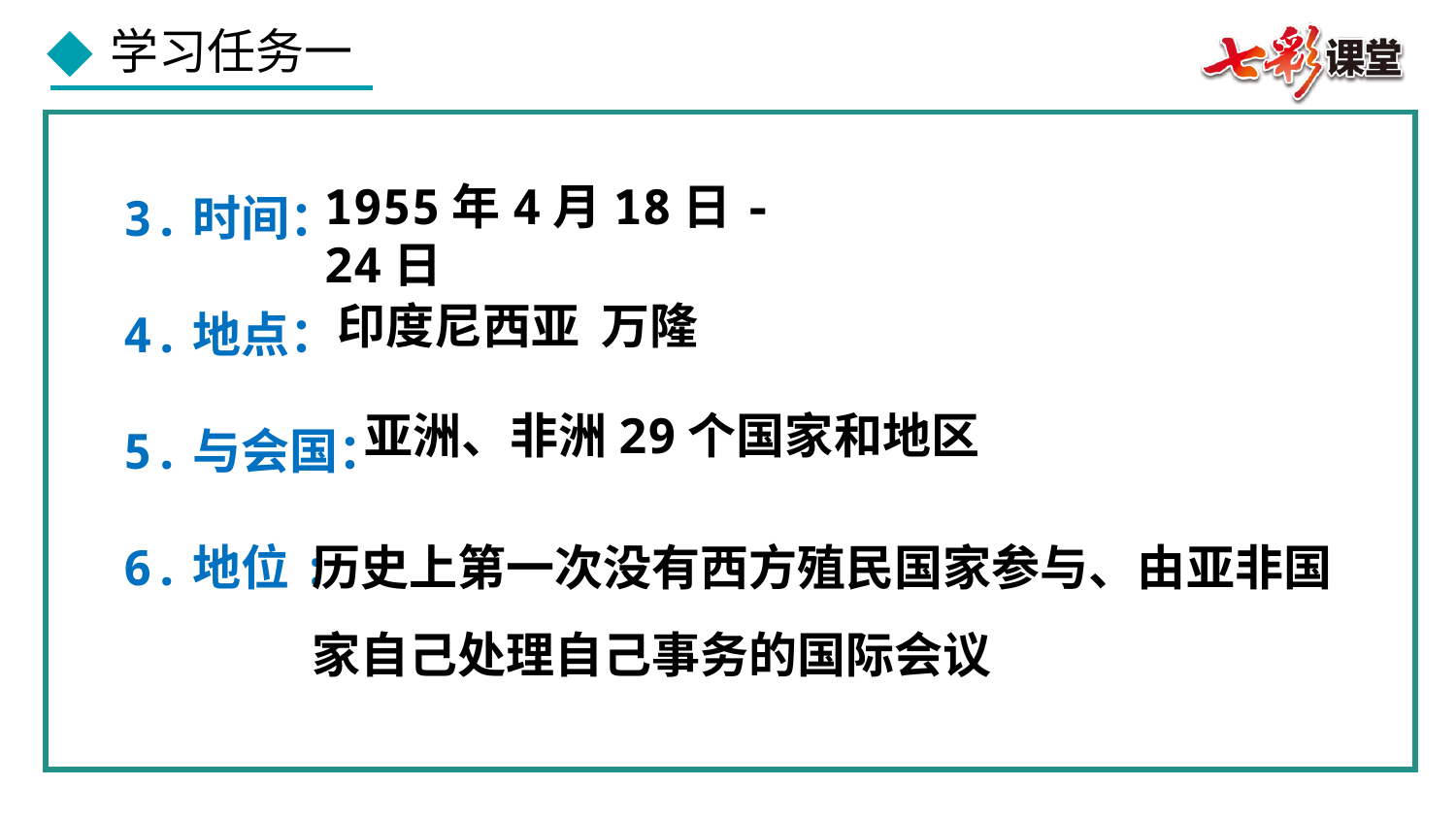

3.时间：
4.地点：
5.与会国：
6.地位:
1955年4月18日-24日
印度尼西亚  万隆
亚洲、非洲29个国家和地区
历史上第一次没有西方殖民国家参与、由亚非国家自己处理自己事务的国际会议